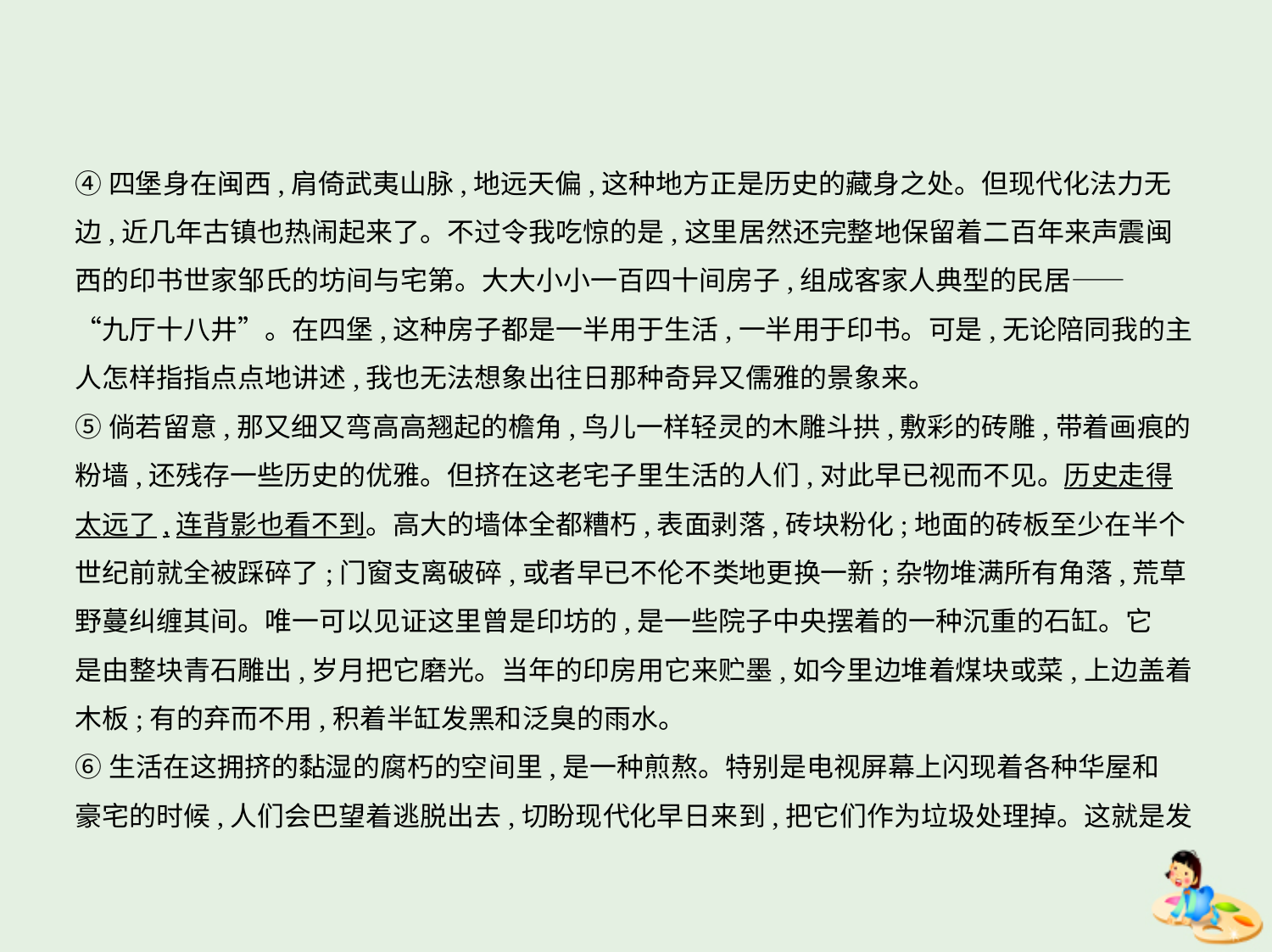

④四堡身在闽西,肩倚武夷山脉,地远天偏,这种地方正是历史的藏身之处。但现代化法力无
边,近几年古镇也热闹起来了。不过令我吃惊的是,这里居然还完整地保留着二百年来声震闽
西的印书世家邹氏的坊间与宅第。大大小小一百四十间房子,组成客家人典型的民居——
“九厅十八井”。在四堡,这种房子都是一半用于生活,一半用于印书。可是,无论陪同我的主
人怎样指指点点地讲述,我也无法想象出往日那种奇异又儒雅的景象来。
⑤倘若留意,那又细又弯高高翘起的檐角,鸟儿一样轻灵的木雕斗拱,敷彩的砖雕,带着画痕的
粉墙,还残存一些历史的优雅。但挤在这老宅子里生活的人们,对此早已视而不见。历史走得
太远了,连背影也看不到。高大的墙体全都糟朽,表面剥落,砖块粉化;地面的砖板至少在半个
世纪前就全被踩碎了;门窗支离破碎,或者早已不伦不类地更换一新;杂物堆满所有角落,荒草
野蔓纠缠其间。唯一可以见证这里曾是印坊的,是一些院子中央摆着的一种沉重的石缸。它
是由整块青石雕出,岁月把它磨光。当年的印房用它来贮墨,如今里边堆着煤块或菜,上边盖着
木板;有的弃而不用,积着半缸发黑和泛臭的雨水。
⑥生活在这拥挤的黏湿的腐朽的空间里,是一种煎熬。特别是电视屏幕上闪现着各种华屋和
豪宅的时候,人们会巴望着逃脱出去,切盼现代化早日来到,把它们作为垃圾处理掉。这就是发